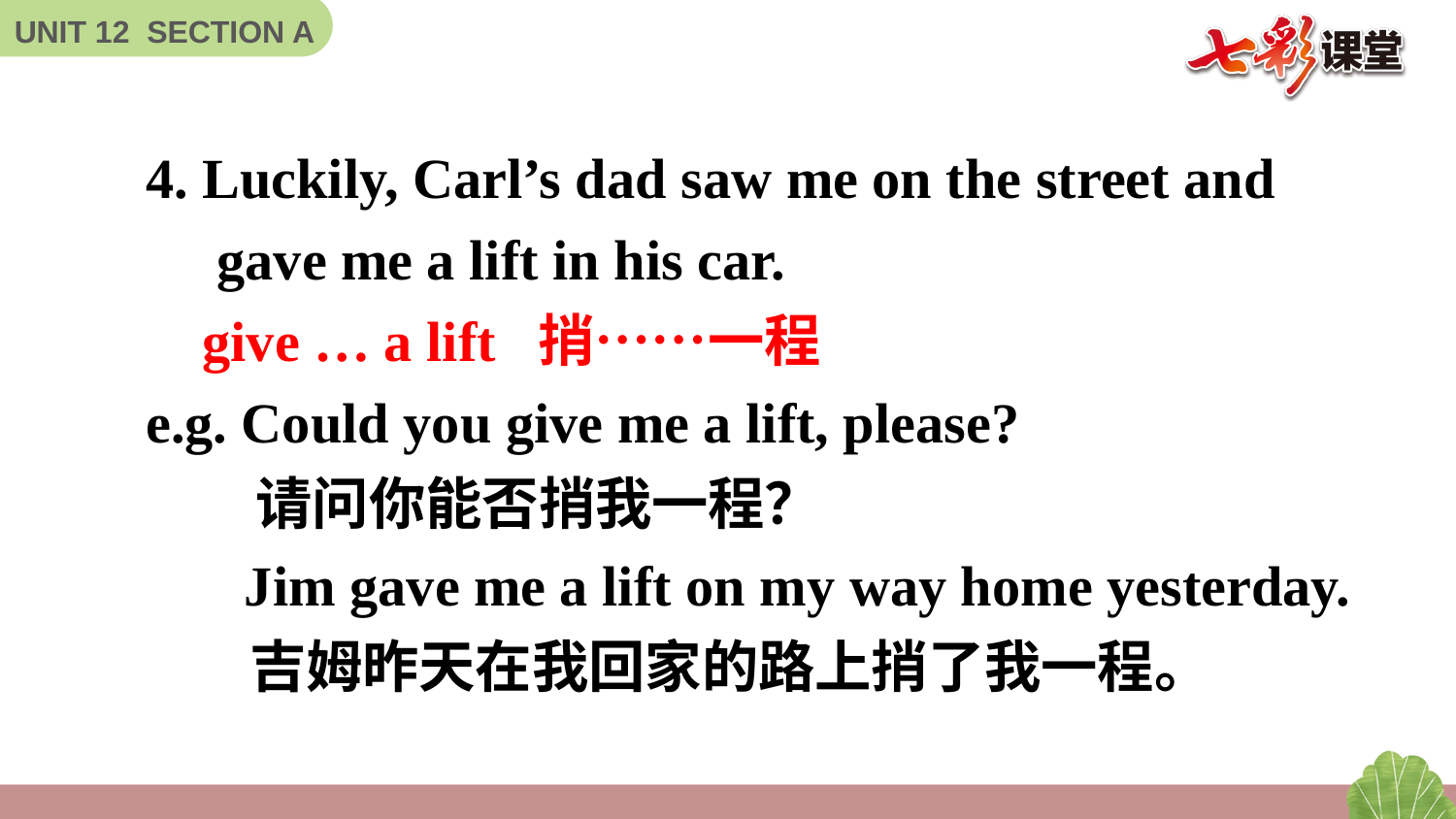

4. Luckily, Carl’s dad saw me on the street and gave me a lift in his car.
    give … a lift  捎……一程
e.g. Could you give me a lift, please?
	  请问你能否捎我一程？
       Jim gave me a lift on my way home yesterday.
       吉姆昨天在我回家的路上捎了我一程。